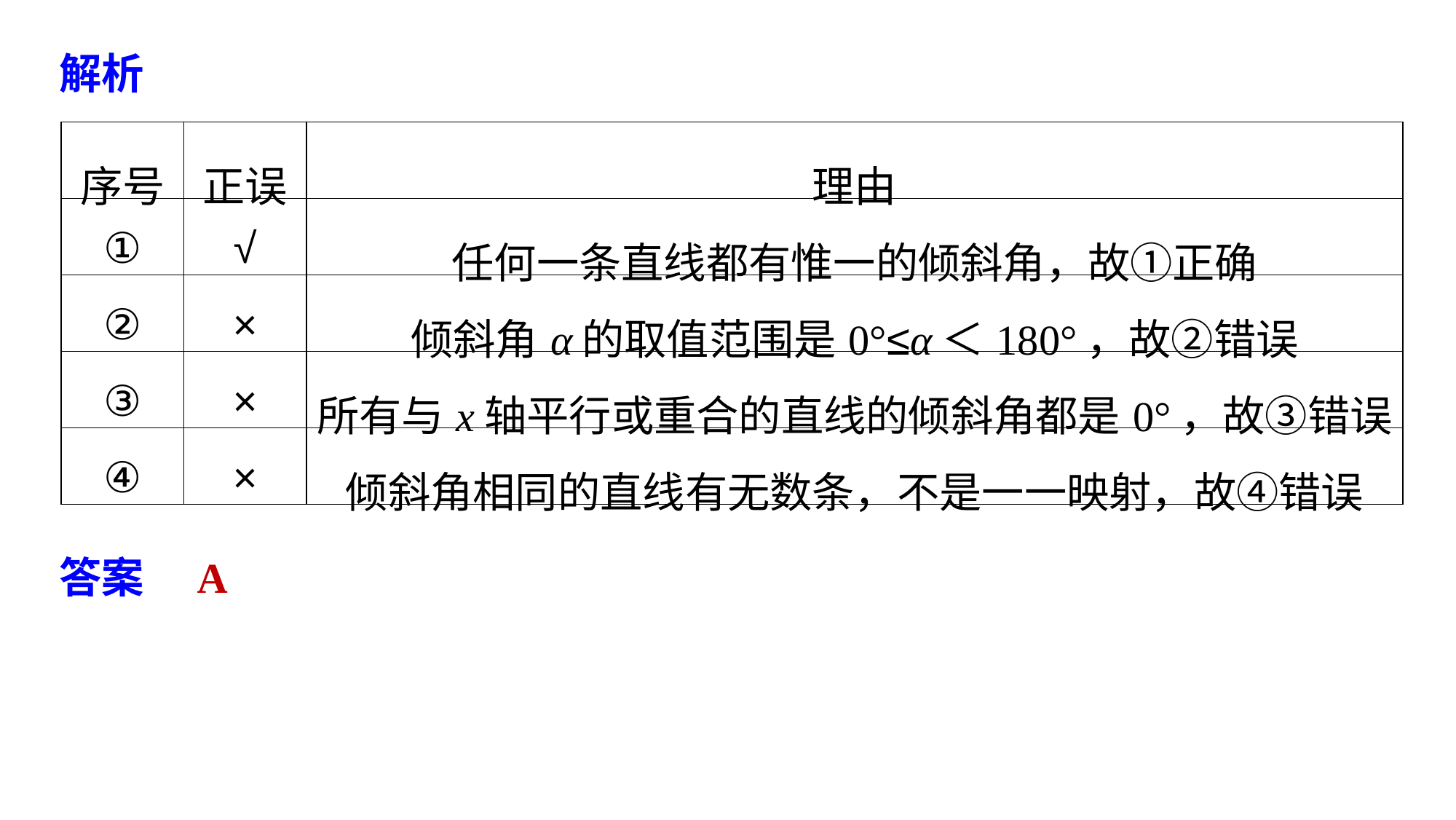

解析
| 序号 | 正误 | 理由 |
| --- | --- | --- |
| ① | √ | 任何一条直线都有惟一的倾斜角，故①正确 |
| ② | × | 倾斜角α的取值范围是0°≤α＜180°，故②错误 |
| ③ | × | 所有与x轴平行或重合的直线的倾斜角都是0°，故③错误 |
| ④ | × | 倾斜角相同的直线有无数条，不是一一映射，故④错误 |
答案　A